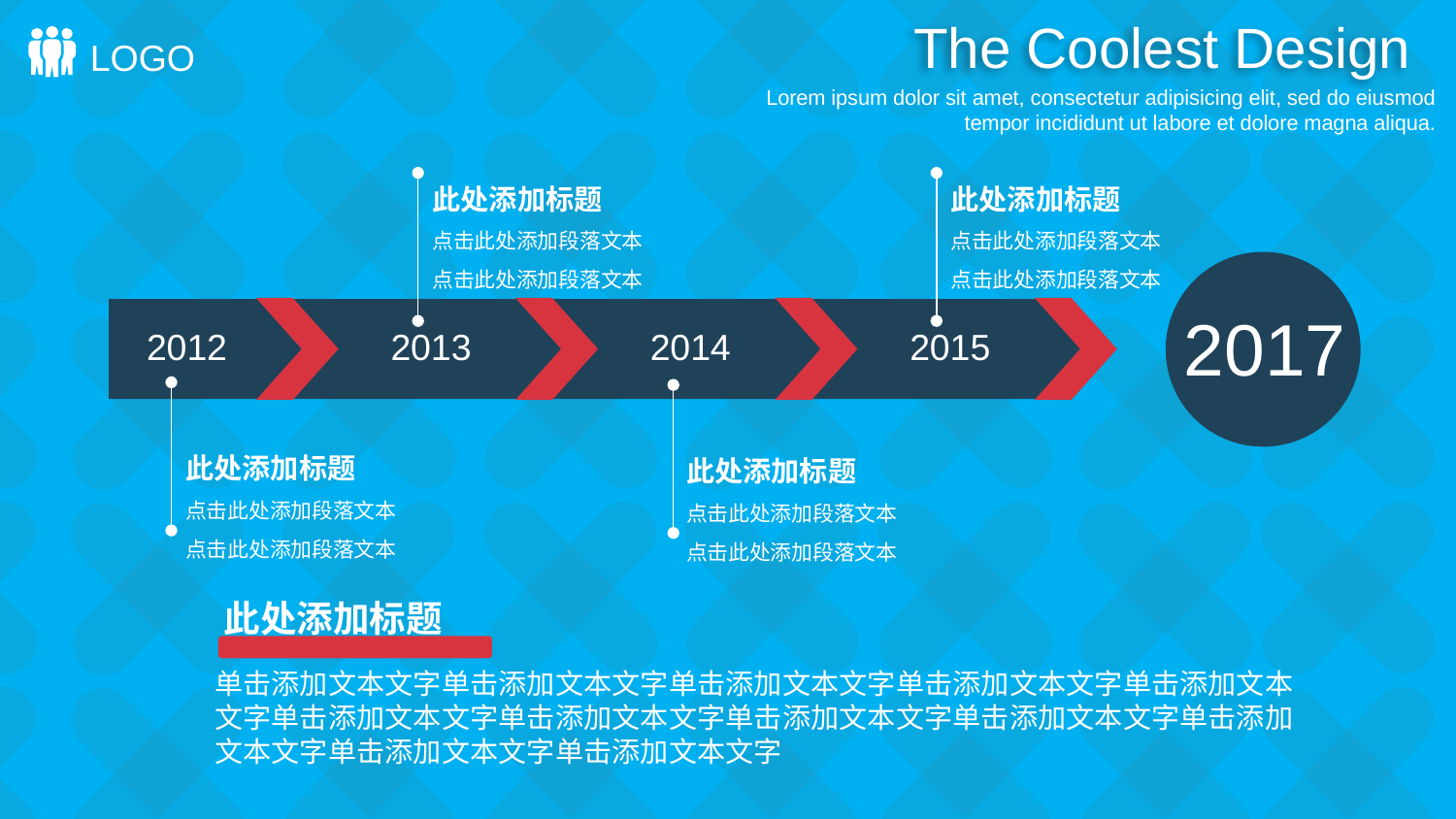

The Coolest Design

LOGO
Lorem ipsum dolor sit amet, consectetur adipisicing elit, sed do eiusmod tempor incididunt ut labore et dolore magna aliqua.
此处添加标题
点击此处添加段落文本
点击此处添加段落文本
此处添加标题
点击此处添加段落文本
点击此处添加段落文本

2017

2012
2013
2014
2015
此处添加标题
点击此处添加段落文本
点击此处添加段落文本
此处添加标题
点击此处添加段落文本
点击此处添加段落文本
此处添加标题

单击添加文本文字单击添加文本文字单击添加文本文字单击添加文本文字单击添加文本文字单击添加文本文字单击添加文本文字单击添加文本文字单击添加文本文字单击添加文本文字单击添加文本文字单击添加文本文字